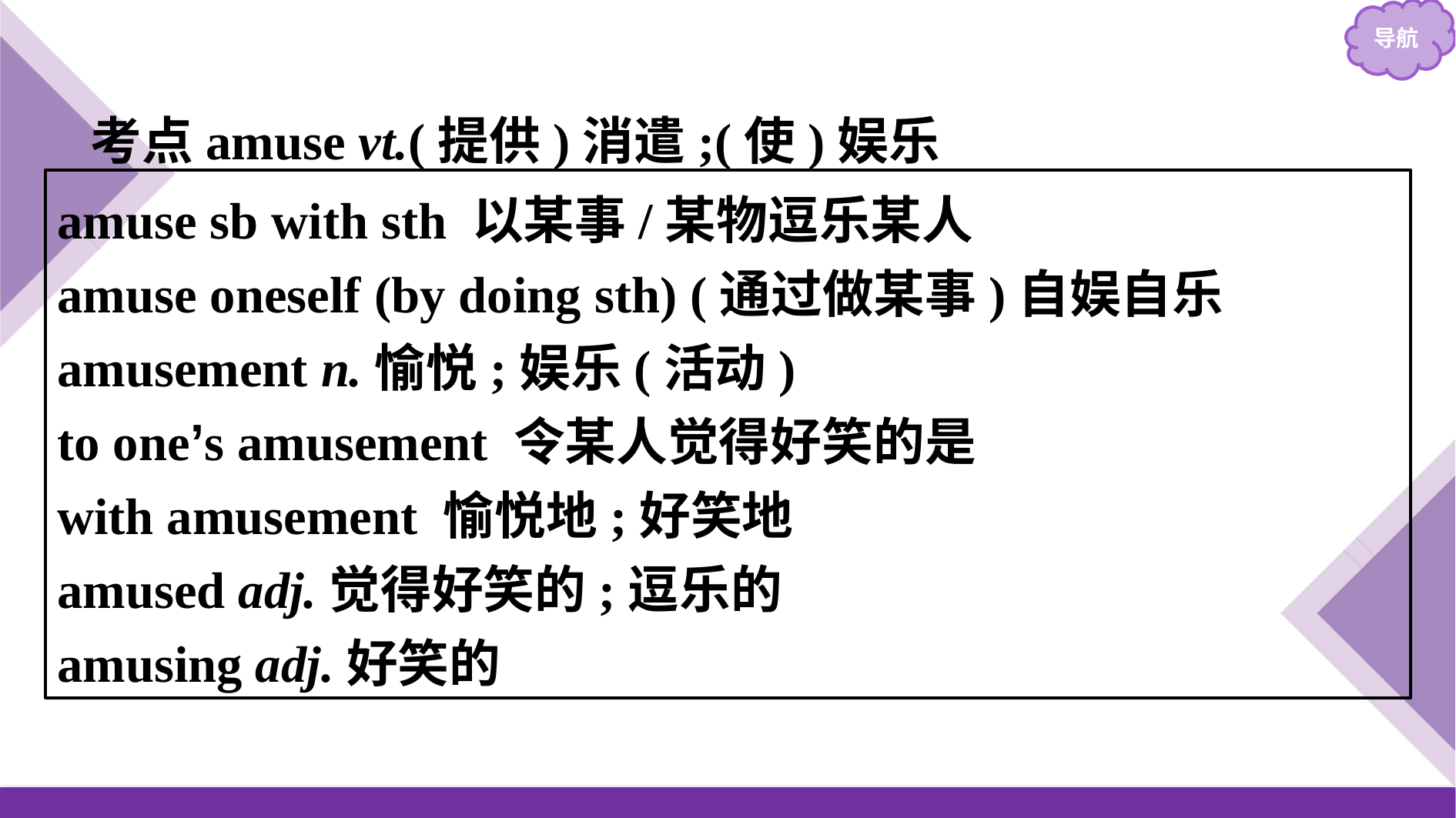

考点amuse vt.(提供)消遣;(使)娱乐
amuse sb with sth 以某事/某物逗乐某人
amuse oneself (by doing sth) (通过做某事)自娱自乐
amusement n.愉悦;娱乐(活动)
to one’s amusement 令某人觉得好笑的是
with amusement 愉悦地;好笑地
amused adj.觉得好笑的;逗乐的
amusing adj.好笑的